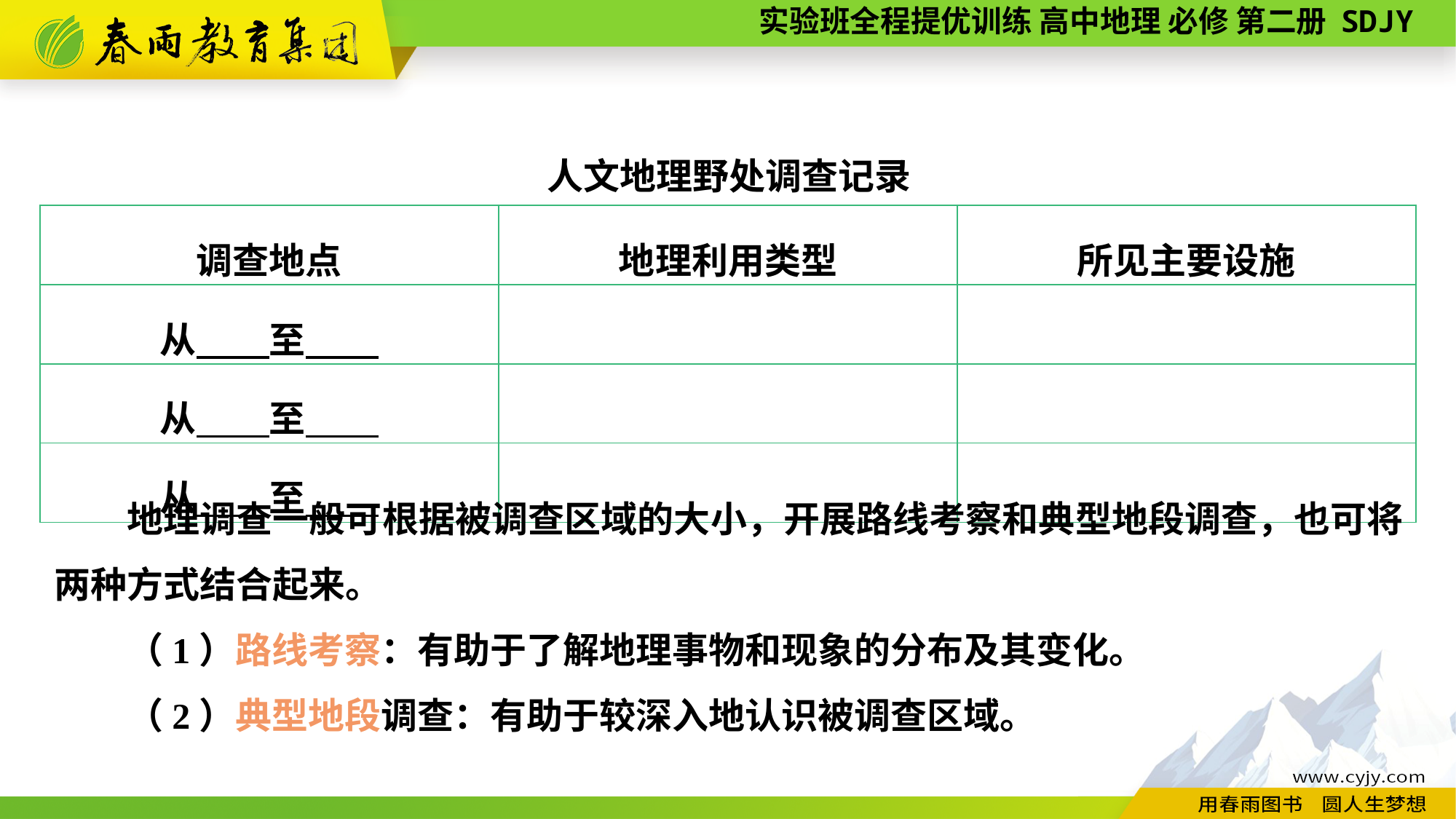

人文地理野处调查记录
| 调查地点 | 地理利用类型 | 所见主要设施 |
| --- | --- | --- |
| 从　　至 |  |  |
| 从　　至 |  |  |
| 从　　至 |  |  |
　　地理调查一般可根据被调查区域的大小，开展路线考察和典型地段调查，也可将两种方式结合起来。
　　（1）路线考察：有助于了解地理事物和现象的分布及其变化。
　　（2）典型地段调查：有助于较深入地认识被调查区域。